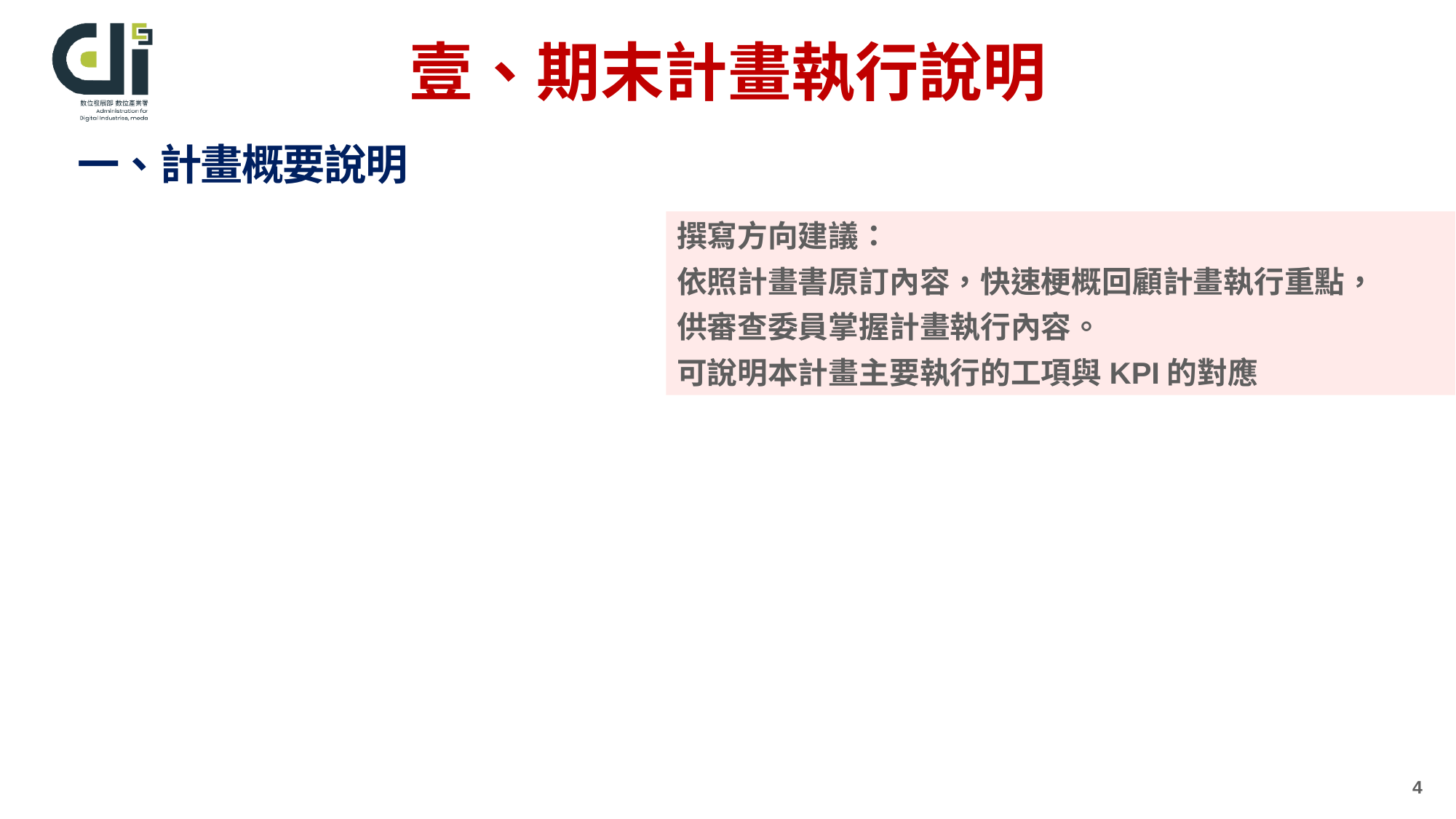

# 壹、期末計畫執行說明
一、計畫概要說明

撰寫方向建議：
依照計畫書原訂內容，快速梗概回顧計畫執行重點，
供審查委員掌握計畫執行內容。
可說明本計畫主要執行的工項與KPI的對應
4